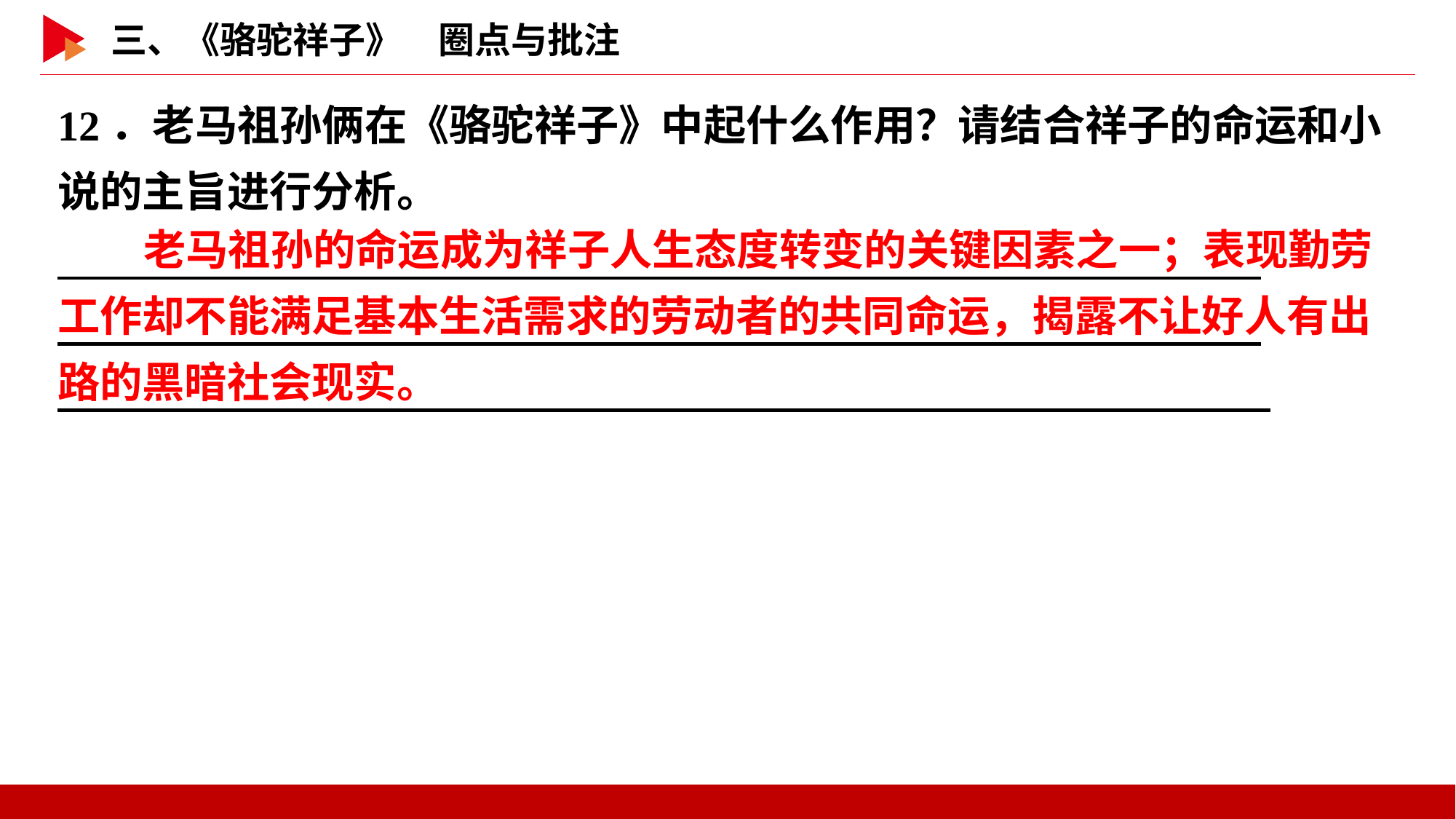

12．老马祖孙俩在《骆驼祥子》中起什么作用？请结合祥子的命运和小说的主旨进行分析。

老马祖孙的命运成为祥子人生态度转变的关键因素之一；表现勤劳工作却不能满足基本生活需求的劳动者的共同命运，揭露不让好人有出路的黑暗社会现实。